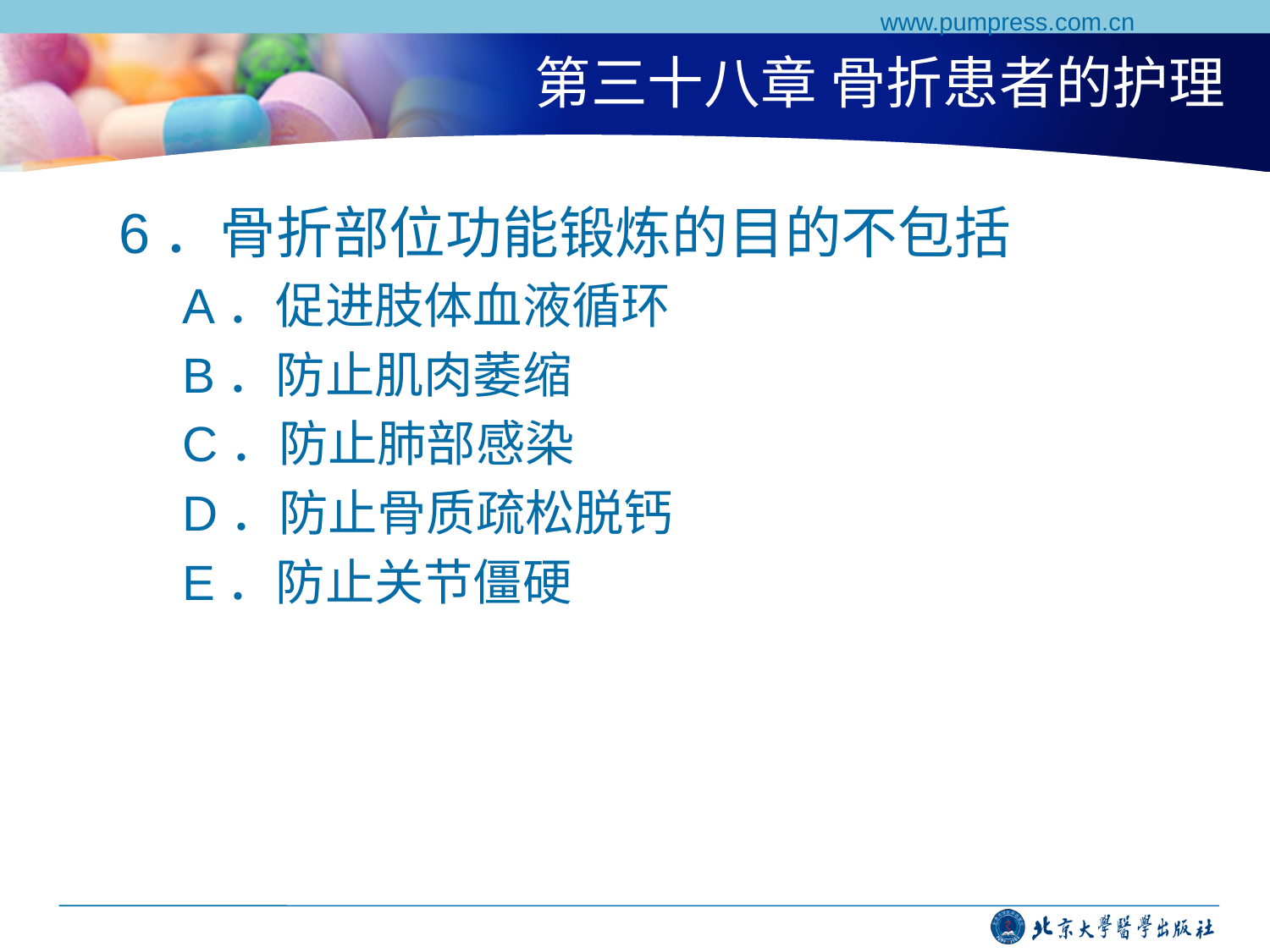

www.pumpress.com.cn
# 第三十八章 骨折患者的护理
6．骨折部位功能锻炼的目的不包括
A．促进肢体血液循环
B．防止肌肉萎缩
C．防止肺部感染
D．防止骨质疏松脱钙
E．防止关节僵硬